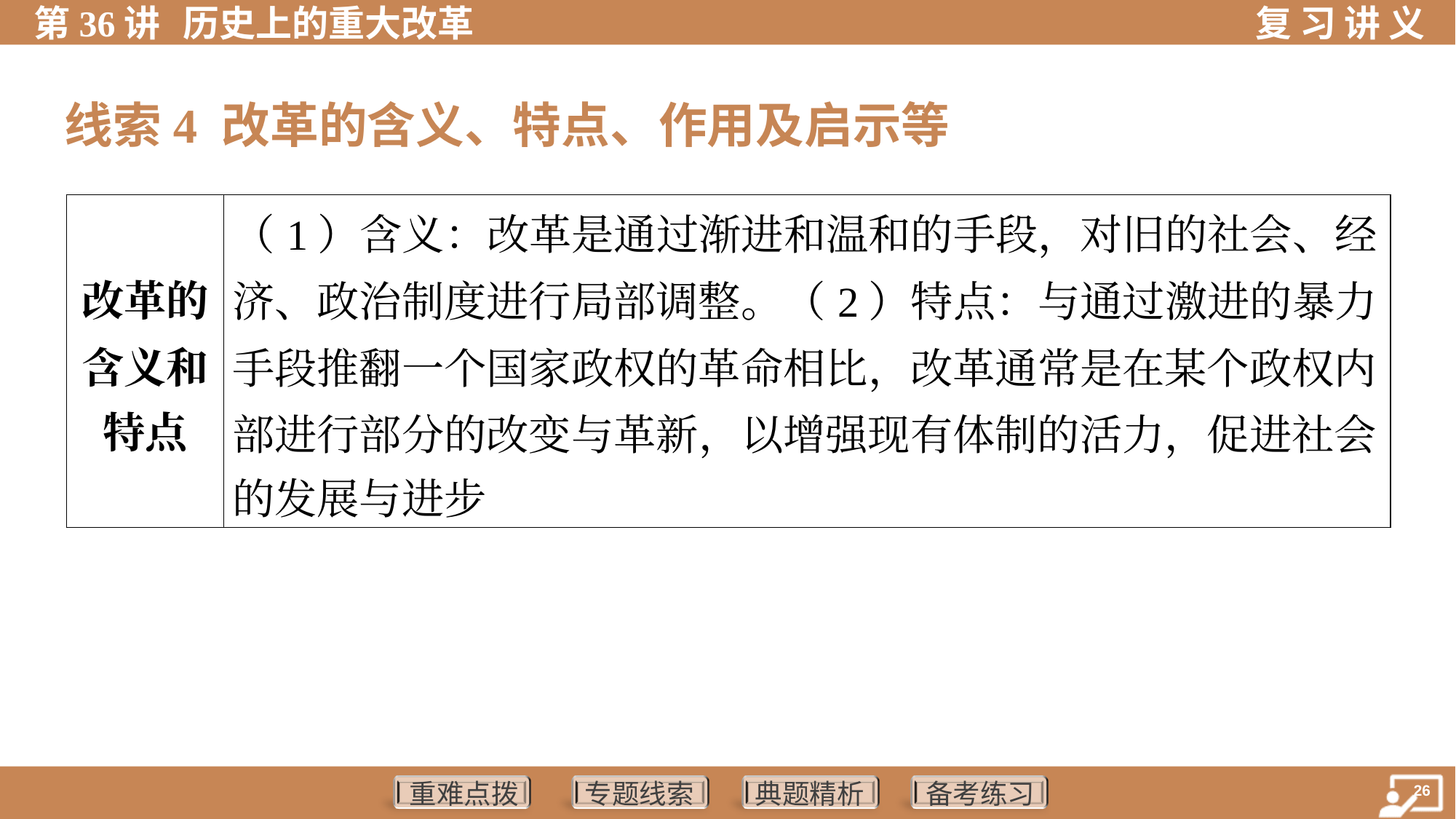

线索4 改革的含义、特点、作用及启示等
| 改革的 含义和 特点 | （1）含义：改革是通过渐进和温和的手段，对旧的社会、经 济、政治制度进行局部调整。（2）特点：与通过激进的暴力 手段推翻一个国家政权的革命相比，改革通常是在某个政权内 部进行部分的改变与革新，以增强现有体制的活力，促进社会 的发展与进步 |
| --- | --- |